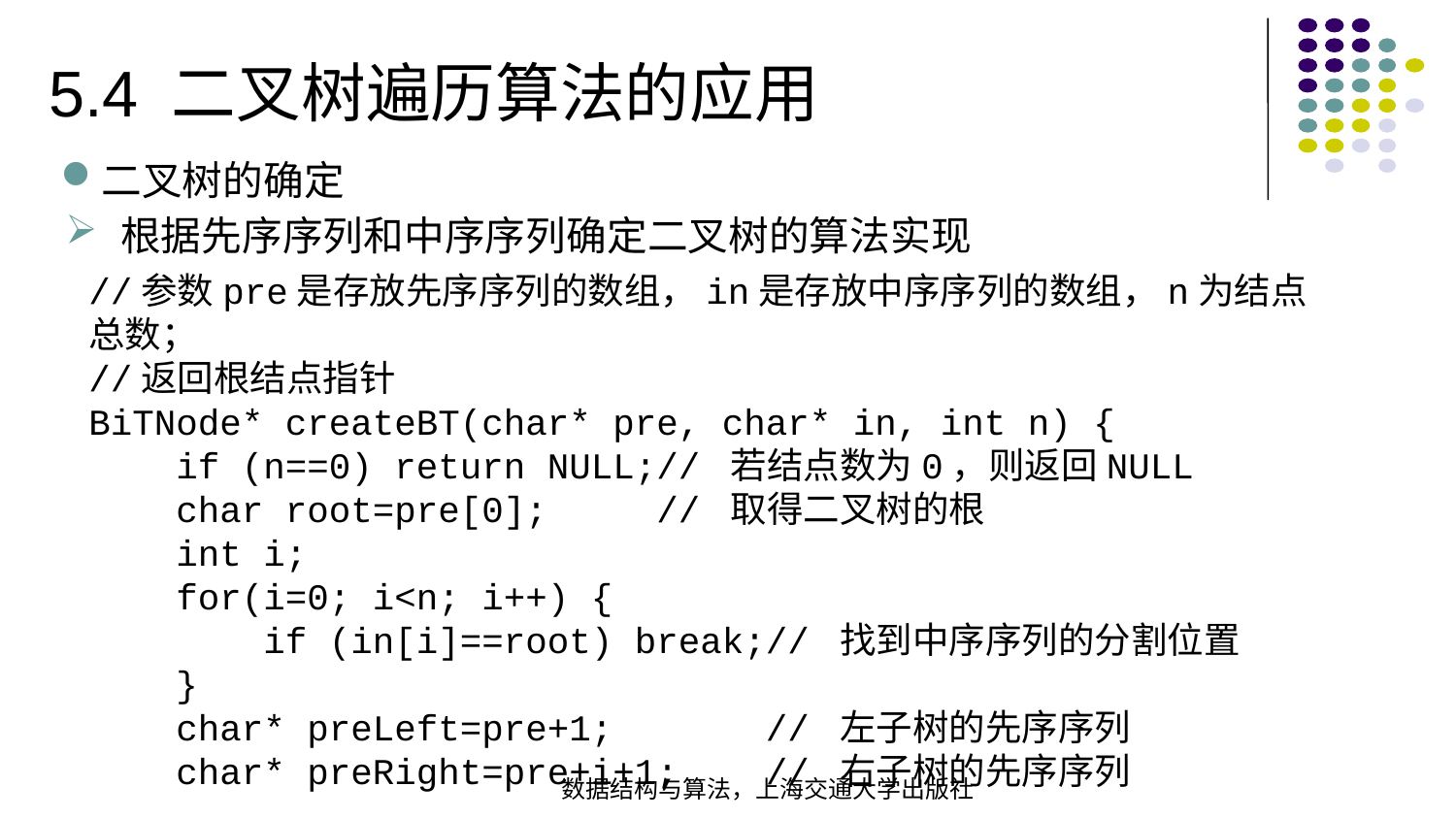

5.4 二叉树遍历算法的应用
二叉树的确定
根据先序序列和中序序列确定二叉树的算法实现
//参数pre是存放先序序列的数组，in是存放中序序列的数组，n为结点总数；
//返回根结点指针BiTNode* createBT(char* pre, char* in, int n) {    if (n==0) return NULL;// 若结点数为0，则返回NULL    char root=pre[0];     // 取得二叉树的根    int i;    for(i=0; i<n; i++) {        if (in[i]==root) break;// 找到中序序列的分割位置    }    char* preLeft=pre+1;       // 左子树的先序序列    char* preRight=pre+i+1;    // 右子树的先序序列